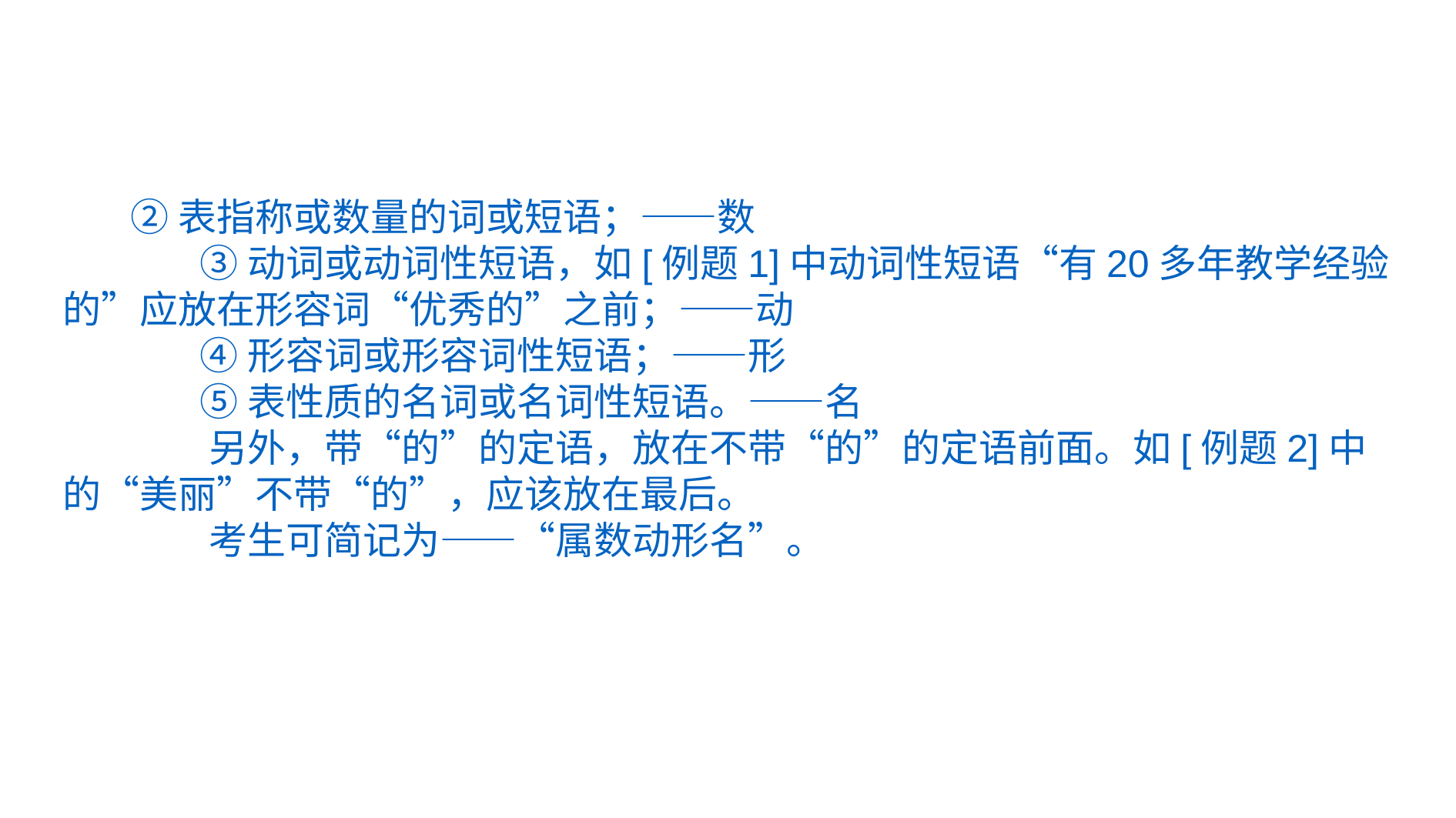

②表指称或数量的词或短语；——数
        ③动词或动词性短语，如[例题1]中动词性短语“有20多年教学经验的”应放在形容词“优秀的”之前；——动
        ④形容词或形容词性短语；——形
        ⑤表性质的名词或名词性短语。——名
        另外，带“的”的定语，放在不带“的”的定语前面。如[例题2]中的“美丽”不带“的”，应该放在最后。
        考生可简记为——“属数动形名”。